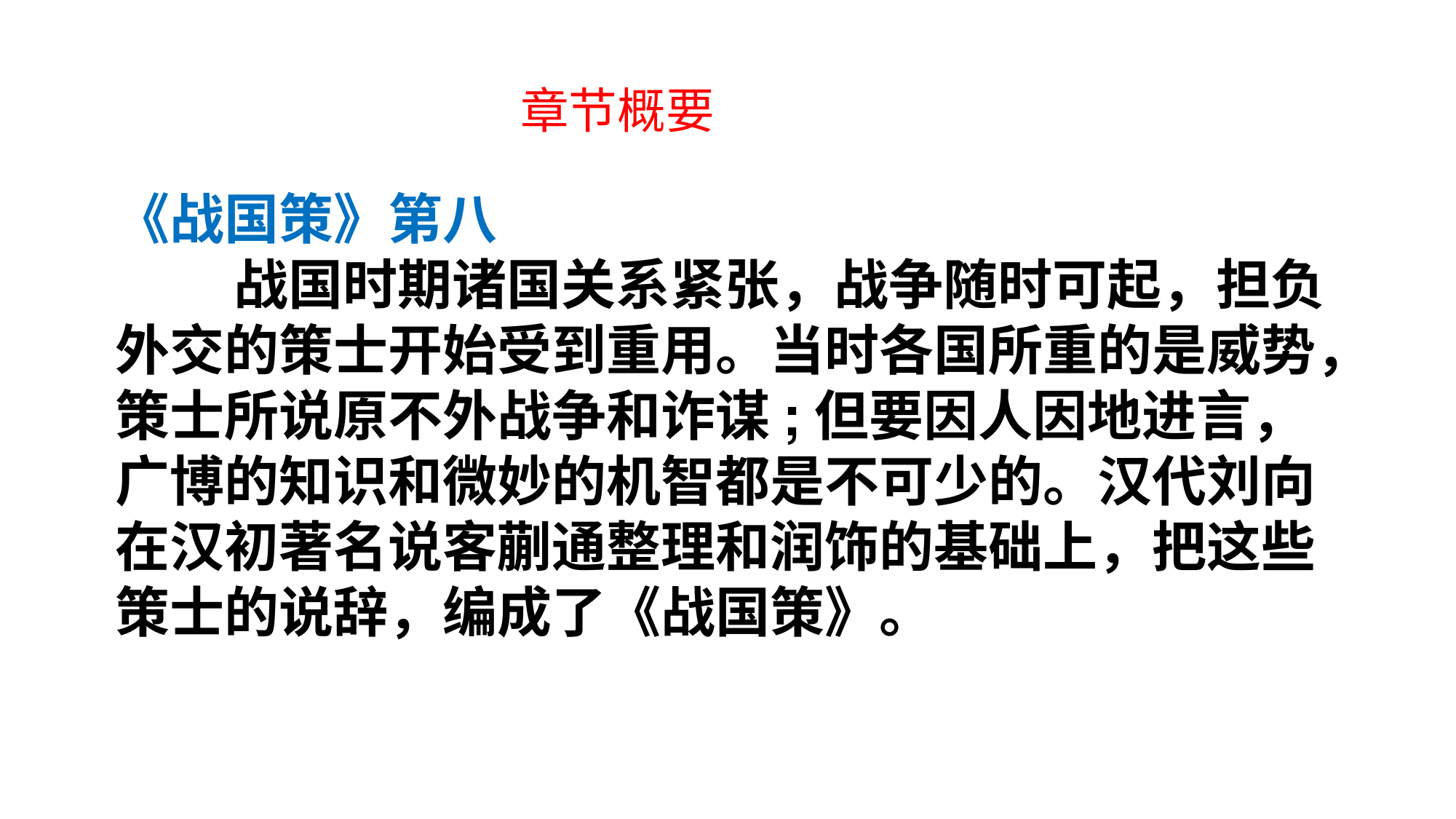

章节概要
《战国策》第八
       战国时期诸国关系紧张，战争随时可起，担负外交的策士开始受到重用。当时各国所重的是威势，策士所说原不外战争和诈谋;但要因人因地进言，广博的知识和微妙的机智都是不可少的。汉代刘向在汉初著名说客蒯通整理和润饰的基础上，把这些策士的说辞，编成了《战国策》。